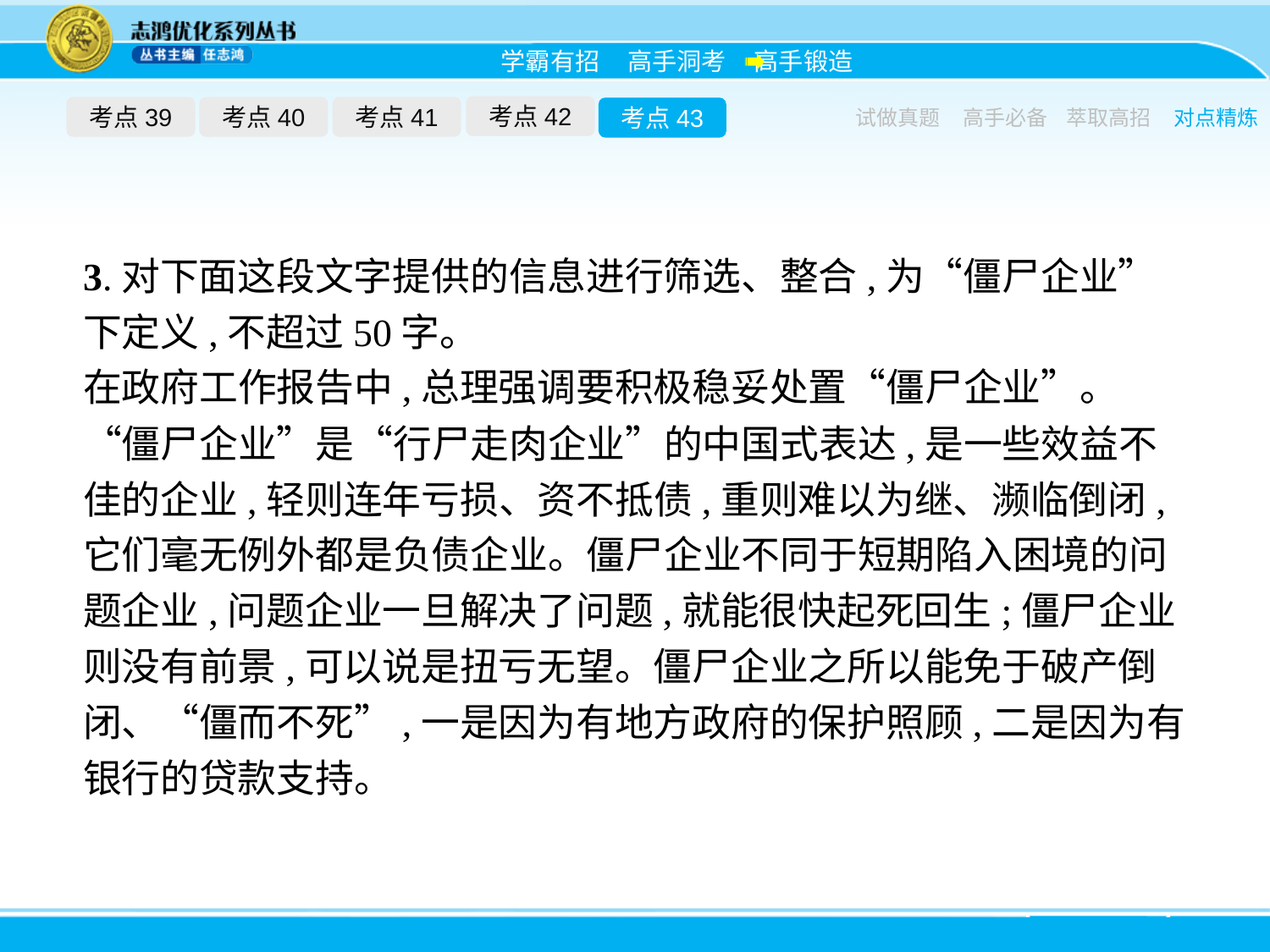

考点42
考点39
考点40
考点41
考点43
试做真题
高手必备
萃取高招
对点精炼
3.对下面这段文字提供的信息进行筛选、整合,为“僵尸企业”下定义,不超过50字。
在政府工作报告中,总理强调要积极稳妥处置“僵尸企业”。“僵尸企业”是“行尸走肉企业”的中国式表达,是一些效益不佳的企业,轻则连年亏损、资不抵债,重则难以为继、濒临倒闭,它们毫无例外都是负债企业。僵尸企业不同于短期陷入困境的问题企业,问题企业一旦解决了问题,就能很快起死回生;僵尸企业则没有前景,可以说是扭亏无望。僵尸企业之所以能免于破产倒闭、“僵而不死”,一是因为有地方政府的保护照顾,二是因为有银行的贷款支持。